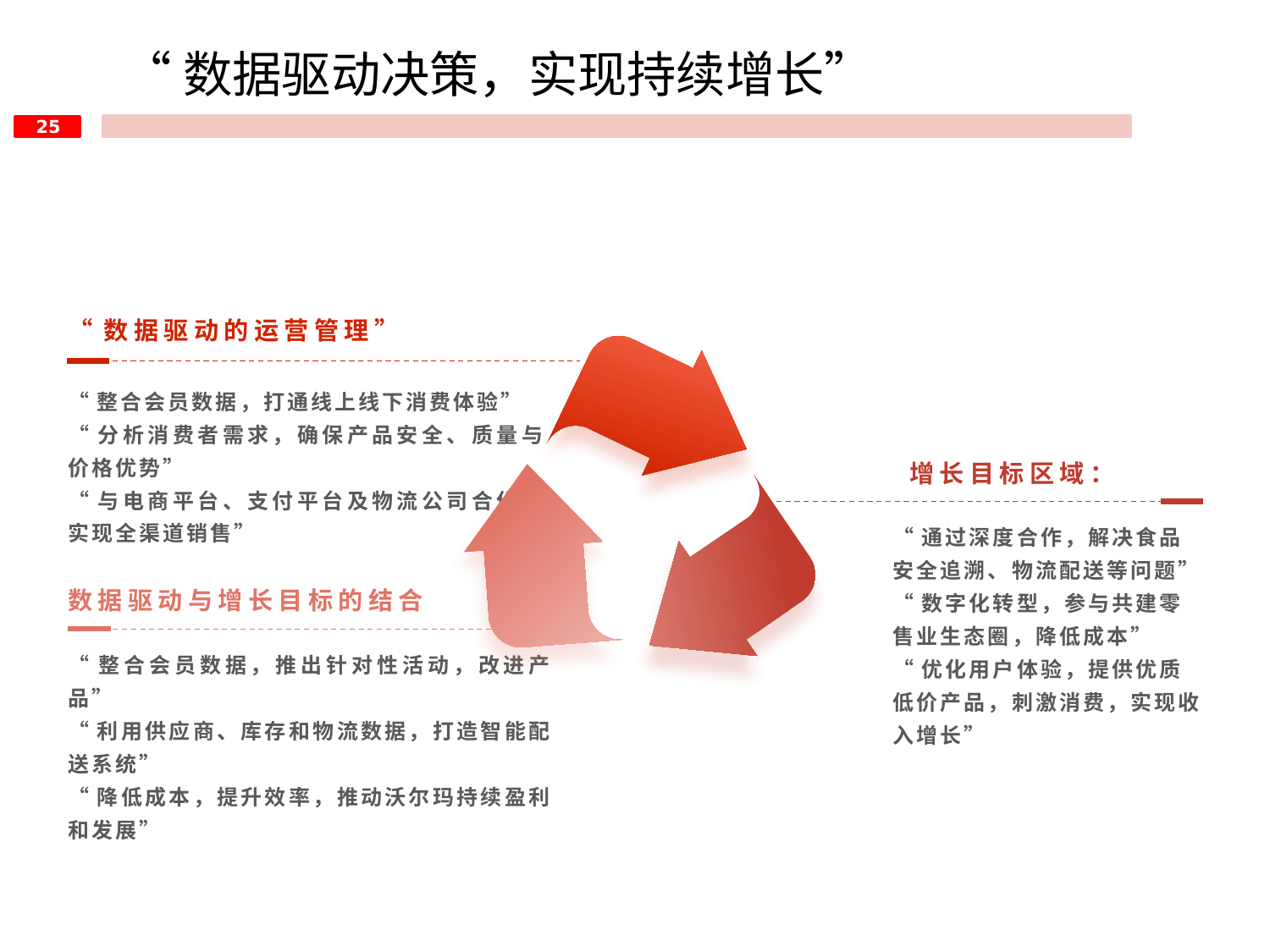

“数据驱动决策，实现持续增长”

25

“数据驱动的运营管理”

“整合会员数据，打通线上线下消费体验”
“分析消费者需求，确保产品安全、质量与价格优势”
“与电商平台、支付平台及物流公司合作，实现全渠道销售”
 增长目标区域：

“通过深度合作，解决食品安全追溯、物流配送等问题”
“数字化转型，参与共建零售业生态圈，降低成本”
“优化用户体验，提供优质低价产品，刺激消费，实现收入增长”
数据驱动与增长目标的结合
“整合会员数据，推出针对性活动，改进产品”
“利用供应商、库存和物流数据，打造智能配送系统”
“降低成本，提升效率，推动沃尔玛持续盈利和发展”